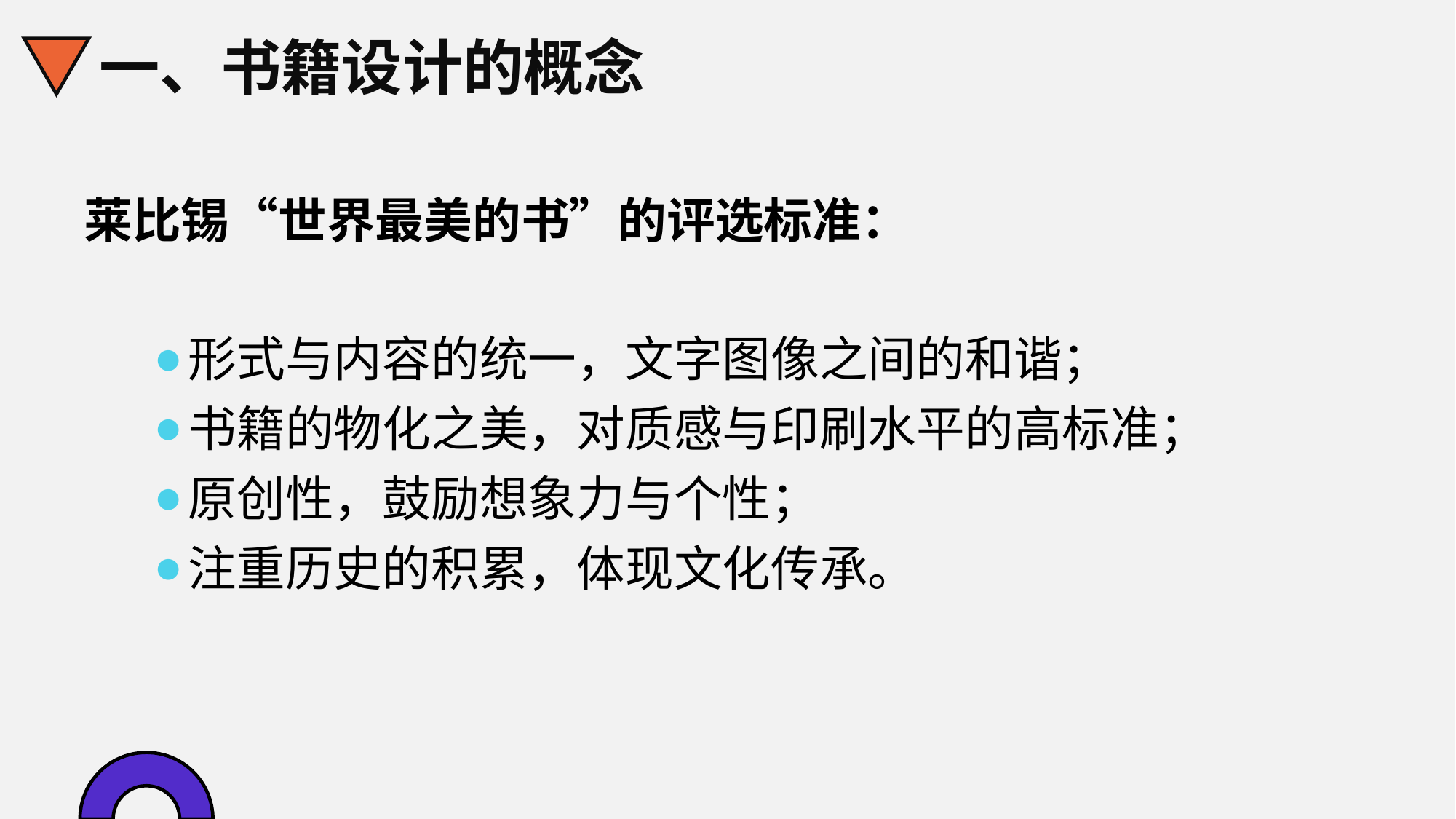

一、书籍设计的概念

莱比锡“世界最美的书”的评选标准：
形式与内容的统一，文字图像之间的和谐；
书籍的物化之美，对质感与印刷水平的高标准；
原创性，鼓励想象力与个性；
注重历史的积累，体现文化传承。